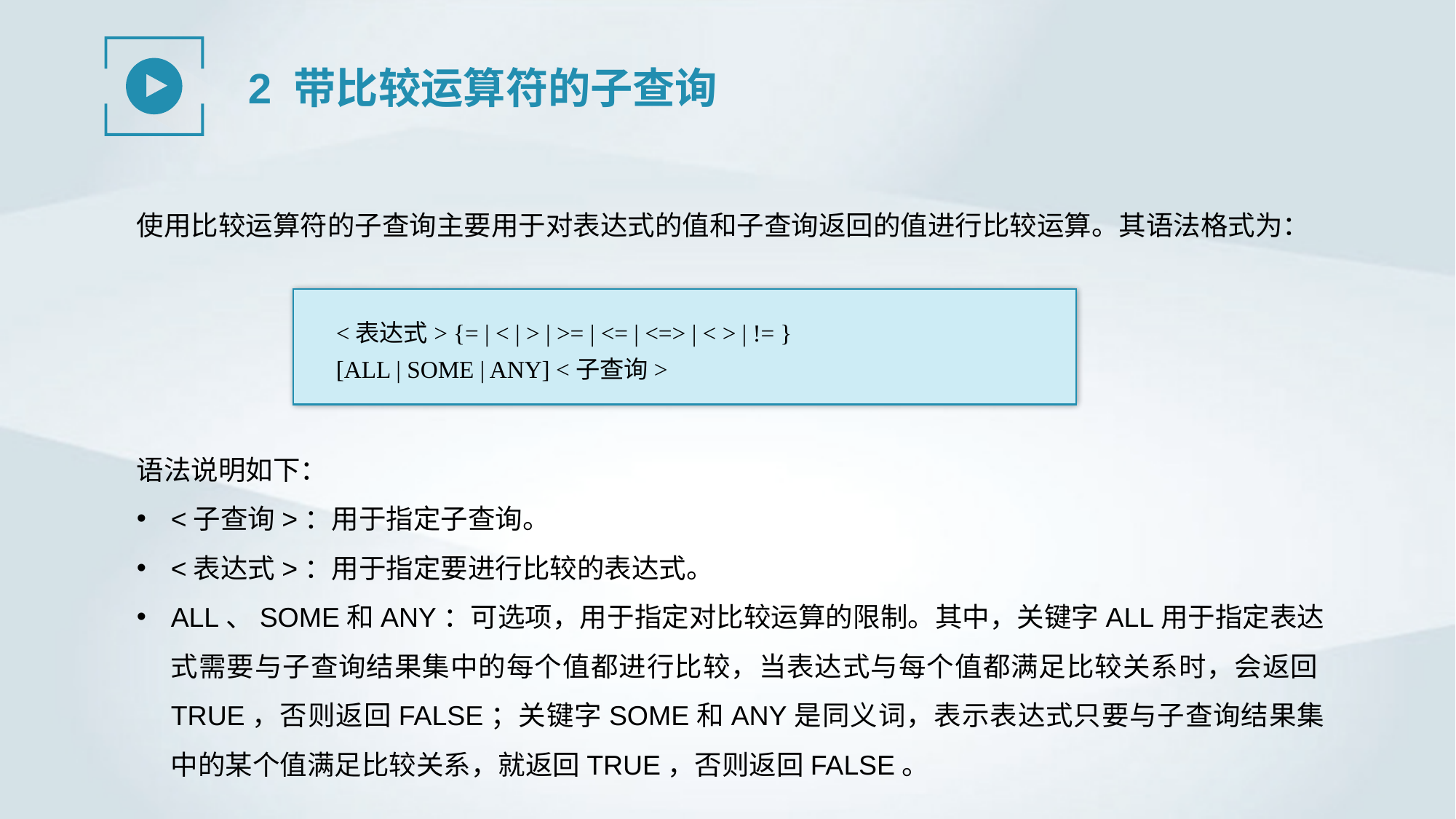

2 带比较运算符的子查询
使用比较运算符的子查询主要用于对表达式的值和子查询返回的值进行比较运算。其语法格式为：
<表达式> {= | < | > | >= | <= | <=> | < > | != }
[ALL | SOME | ANY] <子查询>
语法说明如下：
<子查询>：用于指定子查询。
<表达式>：用于指定要进行比较的表达式。
ALL、SOME和ANY：可选项，用于指定对比较运算的限制。其中，关键字ALL用于指定表达式需要与子查询结果集中的每个值都进行比较，当表达式与每个值都满足比较关系时，会返回TRUE，否则返回FALSE；关键字SOME和ANY是同义词，表示表达式只要与子查询结果集中的某个值满足比较关系，就返回TRUE，否则返回FALSE。